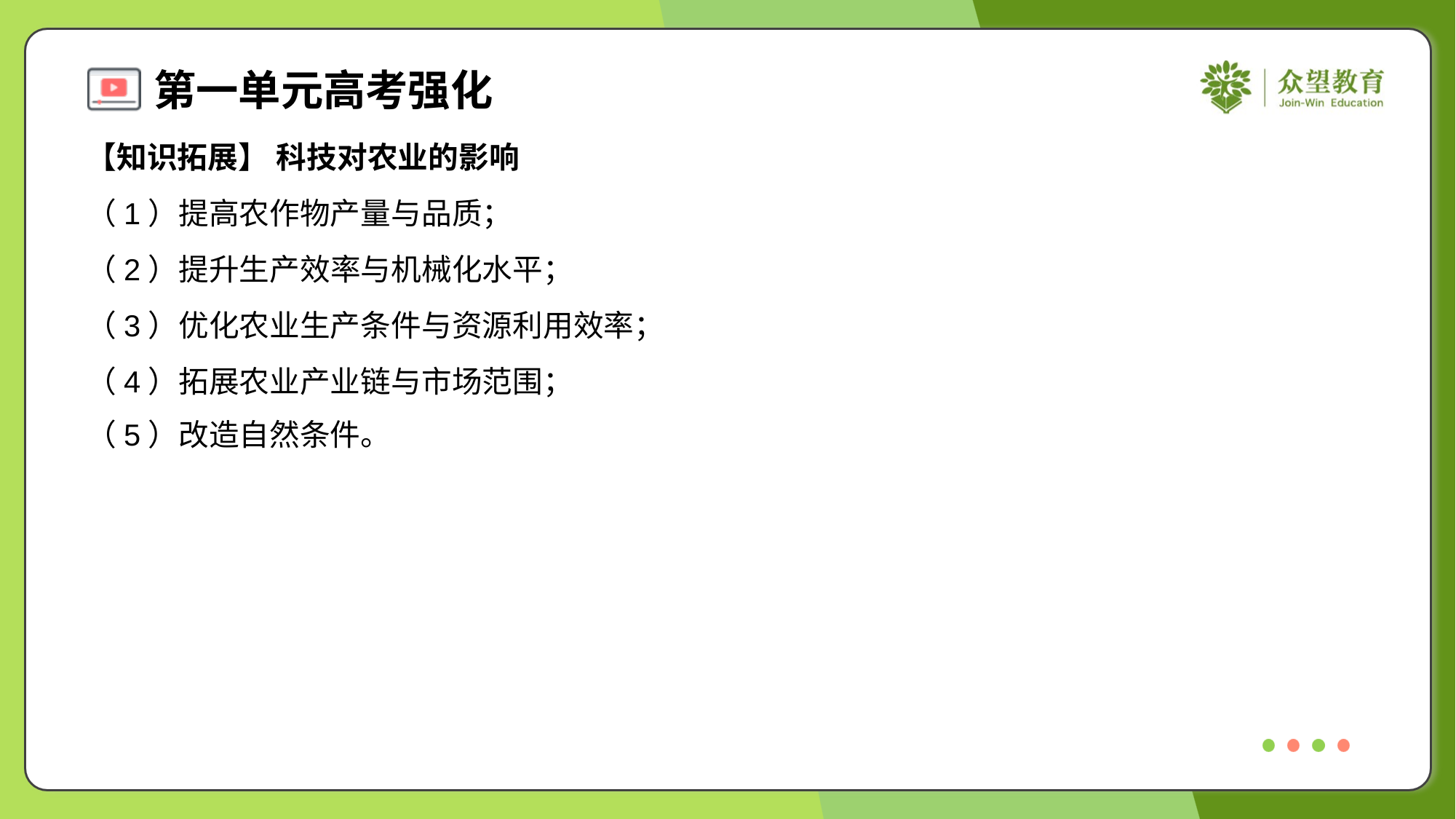

【知识拓展】 科技对农业的影响
（1）提高农作物产量与品质；
（2）提升生产效率与机械化水平；
（3）优化农业生产条件与资源利用效率；
（4）拓展农业产业链与市场范围；
（5）改造自然条件。